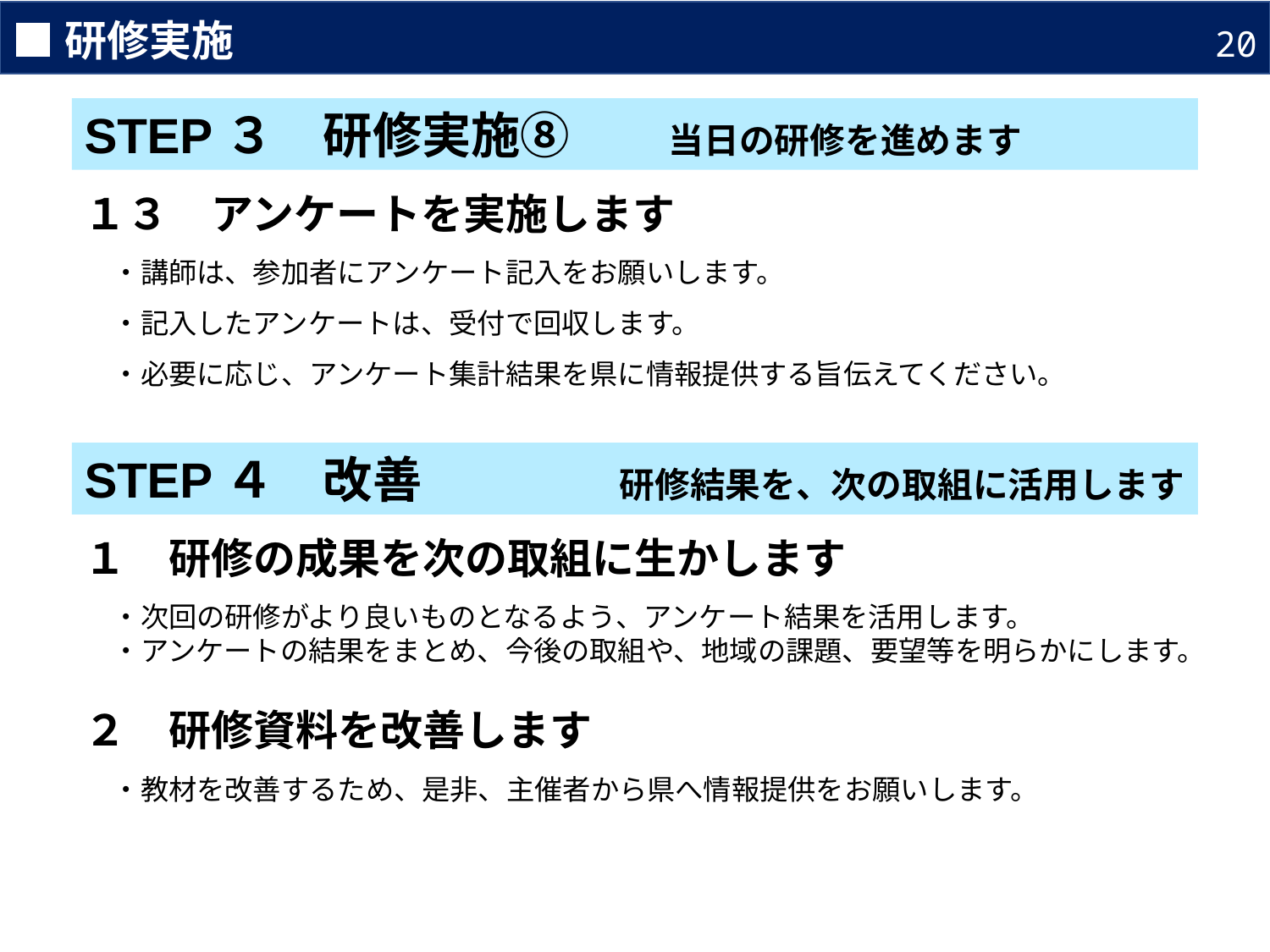

■研修実施
20
STEP３　研修実施⑧　　当日の研修を進めます
１３　アンケートを実施します

　・講師は、参加者にアンケート記入をお願いします。

　・記入したアンケートは、受付で回収します。

　・必要に応じ、アンケート集計結果を県に情報提供する旨伝えてください。
STEP４　改善　　　　研修結果を、次の取組に活用します
１　研修の成果を次の取組に生かします

　・次回の研修がより良いものとなるよう、アンケート結果を活用します。
　・アンケートの結果をまとめ、今後の取組や、地域の課題、要望等を明らかにします。
２　研修資料を改善します

　・教材を改善するため、是非、主催者から県へ情報提供をお願いします。